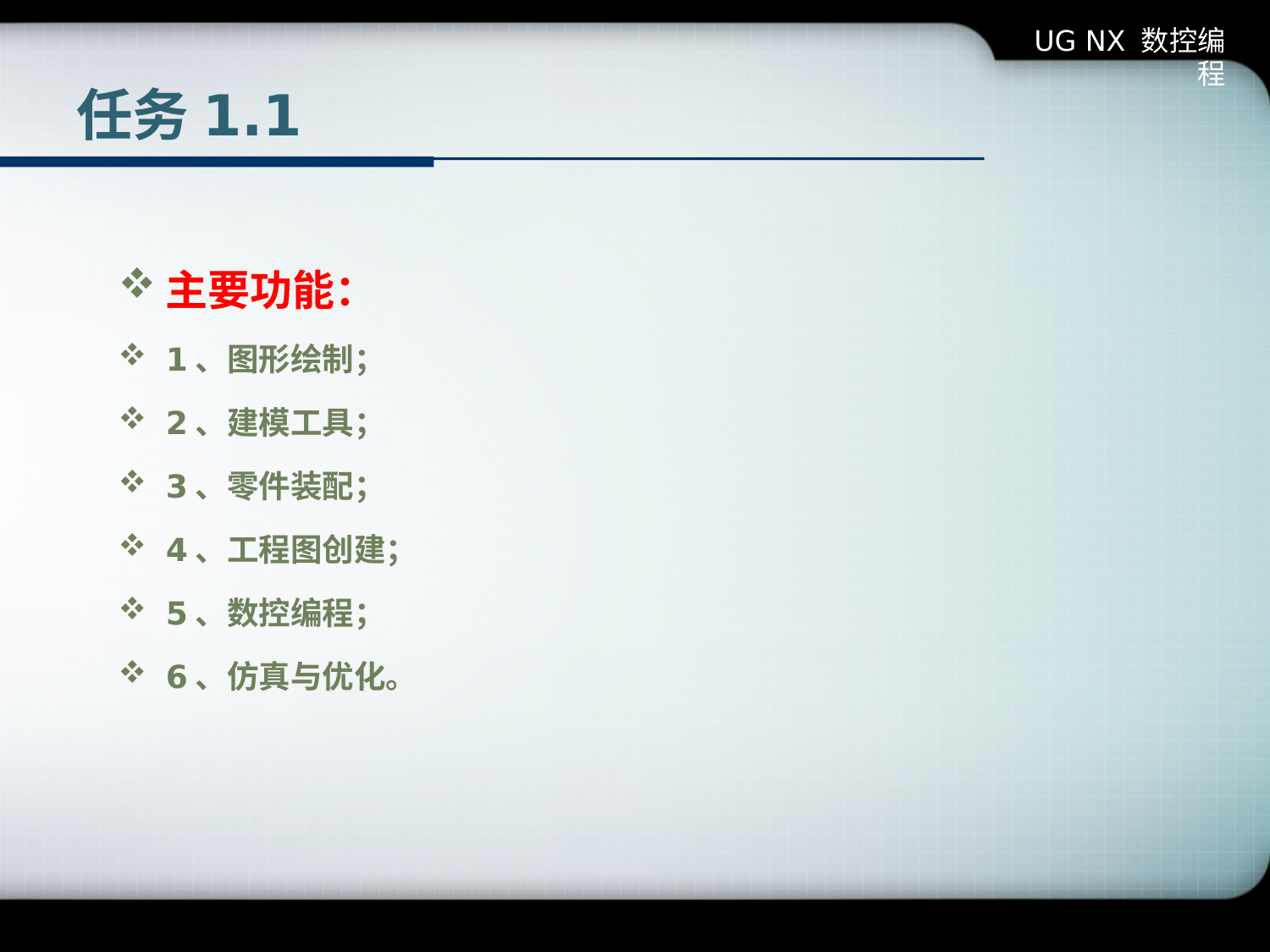

UG NX 数控编程
# 任务1.1
主要功能：
1、图形绘制；
2、建模工具；
3、零件装配；
4、工程图创建；
5、数控编程；
6、仿真与优化。